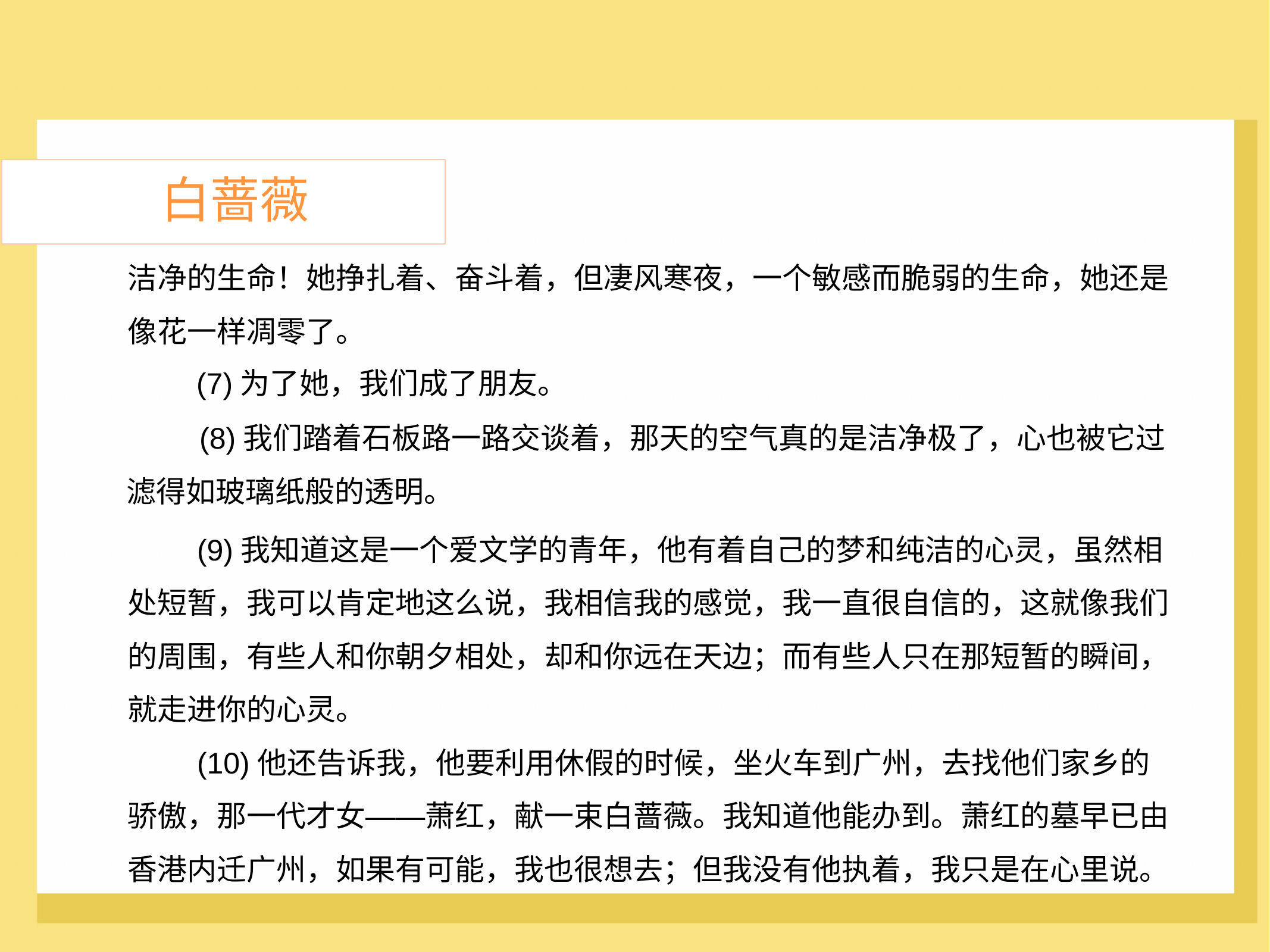

白蔷薇
洁净的生命！她挣扎着、奋斗着，但凄风寒夜，一个敏感而脆弱的生命，她还是

像花一样凋零了。
(7)为了她，我们成了朋友。
(8)我们踏着石板路一路交谈着，那天的空气真的是洁净极了，心也被它过
滤得如玻璃纸般的透明。
	(9)我知道这是一个爱文学的青年，他有着自己的梦和纯洁的心灵，虽然相

处短暂，我可以肯定地这么说，我相信我的感觉，我一直很自信的，这就像我们

的周围，有些人和你朝夕相处，却和你远在天边；而有些人只在那短暂的瞬间，

就走进你的心灵。
	(10)他还告诉我，他要利用休假的时候，坐火车到广州，去找他们家乡的

骄傲，那一代才女——萧红，献一束白蔷薇。我知道他能办到。萧红的墓早已由

香港内迁广州，如果有可能，我也很想去；但我没有他执着，我只是在心里说。